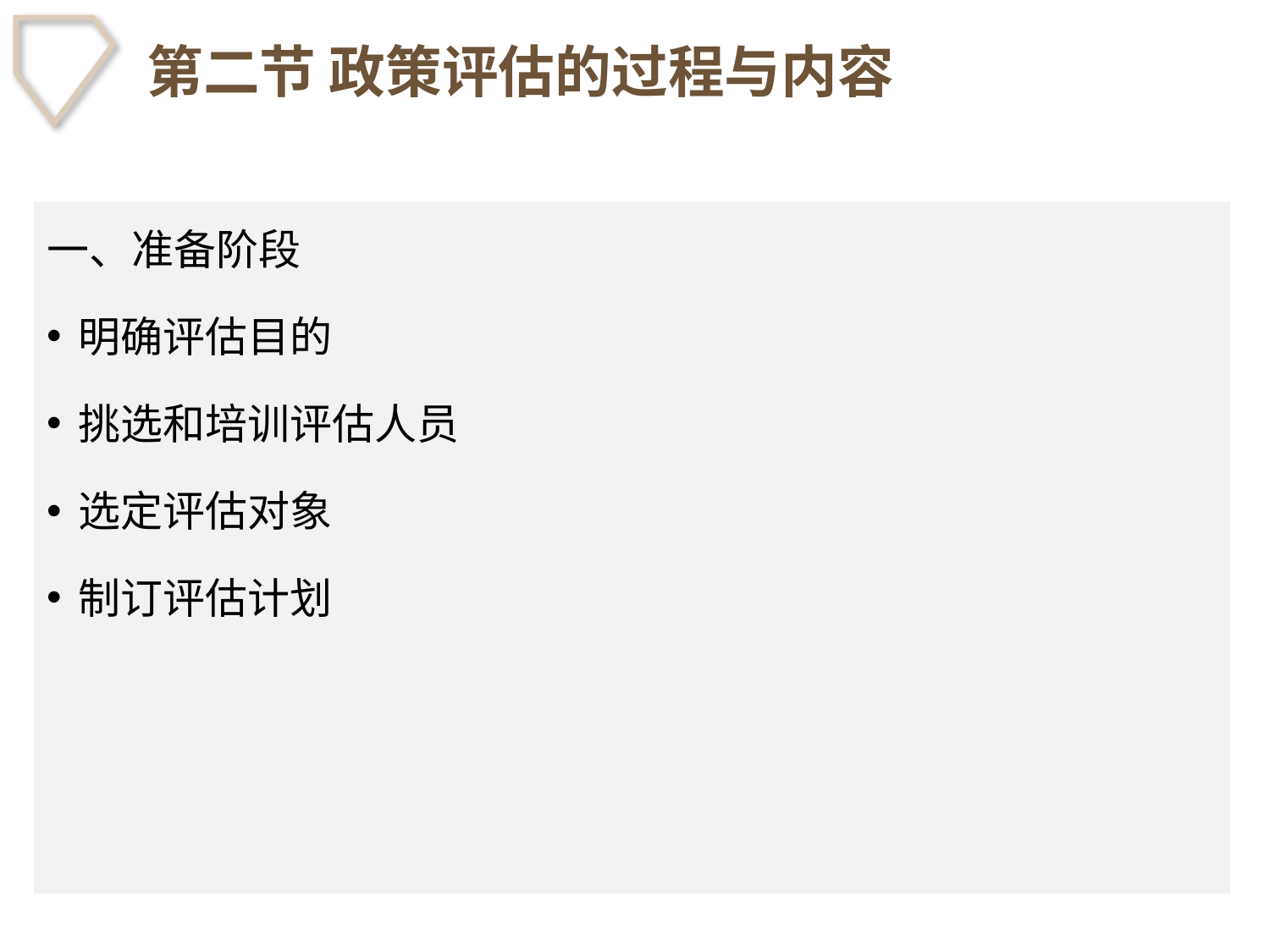

# 第二节 政策评估的过程与内容
一、准备阶段
明确评估目的
挑选和培训评估人员
选定评估对象
制订评估计划